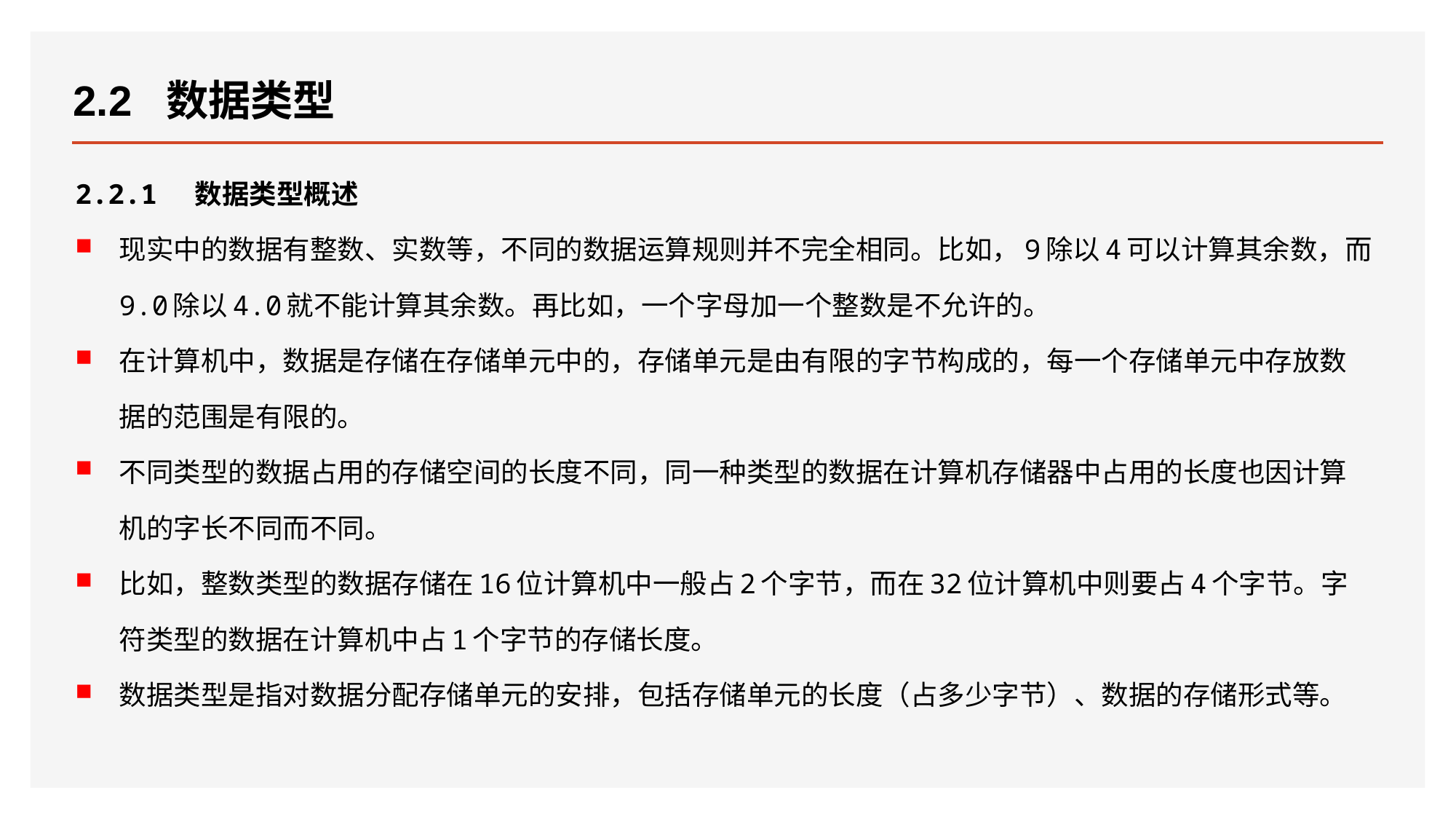

# 2.2  数据类型
2.2.1  数据类型概述
现实中的数据有整数、实数等，不同的数据运算规则并不完全相同。比如，9除以4可以计算其余数，而9.0除以4.0就不能计算其余数。再比如，一个字母加一个整数是不允许的。
在计算机中，数据是存储在存储单元中的，存储单元是由有限的字节构成的，每一个存储单元中存放数据的范围是有限的。
不同类型的数据占用的存储空间的长度不同，同一种类型的数据在计算机存储器中占用的长度也因计算机的字长不同而不同。
比如，整数类型的数据存储在16位计算机中一般占2个字节，而在32位计算机中则要占4个字节。字符类型的数据在计算机中占1个字节的存储长度。
数据类型是指对数据分配存储单元的安排，包括存储单元的长度（占多少字节）、数据的存储形式等。